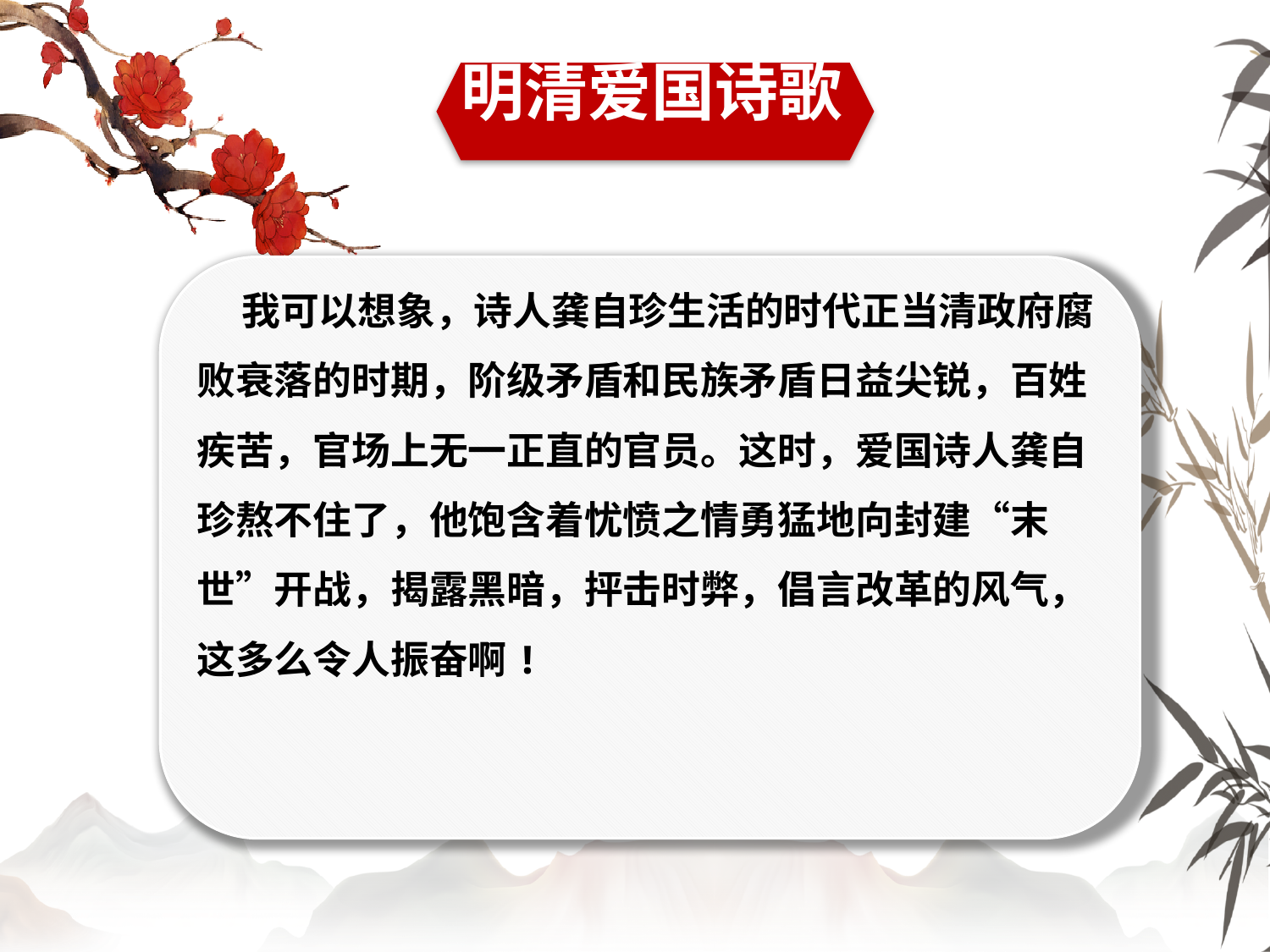

明清爱国诗歌

    我可以想象，诗人龚自珍生活的时代正当清政府腐败衰落的时期，阶级矛盾和民族矛盾日益尖锐，百姓疾苦，官场上无一正直的官员。这时，爱国诗人龚自珍熬不住了，他饱含着忧愤之情勇猛地向封建“末世”开战，揭露黑暗，抨击时弊，倡言改革的风气，这多么令人振奋啊!